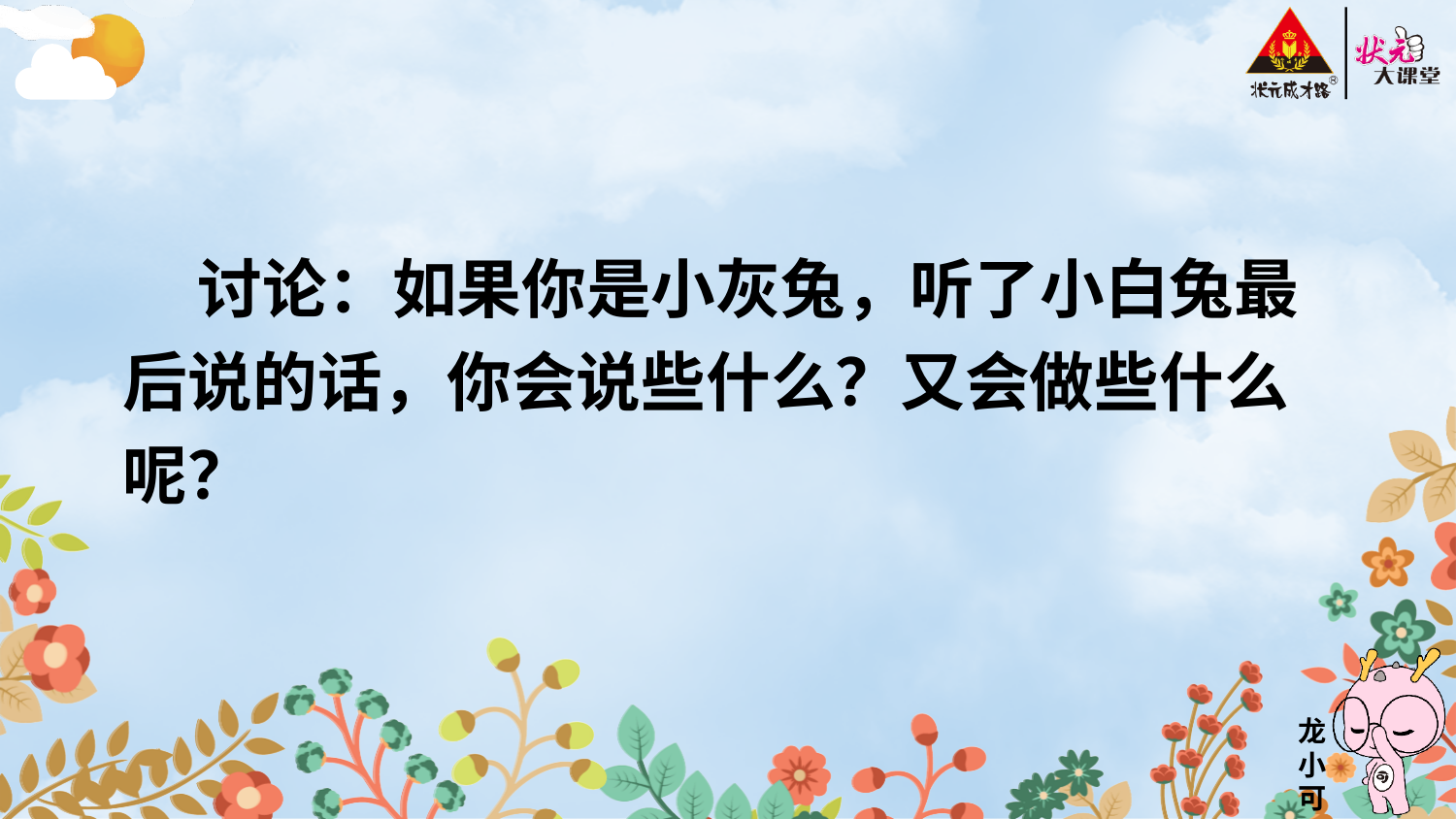

讨论：如果你是小灰兔，听了小白兔最后说的话，你会说些什么？又会做些什么呢？